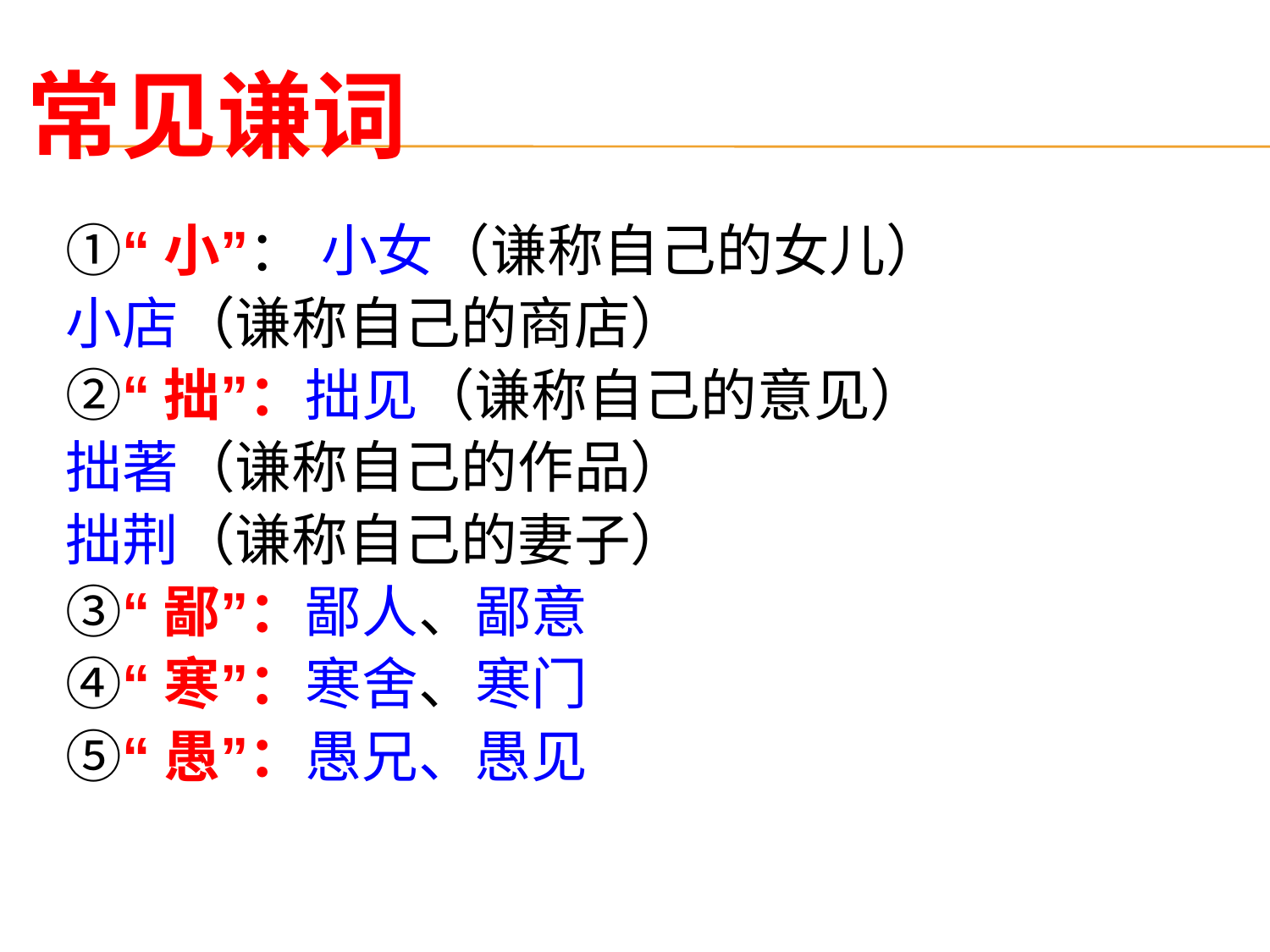

常见谦词
①“小”： 小女（谦称自己的女儿）
小店（谦称自己的商店）
②“拙”：拙见（谦称自己的意见）
拙著（谦称自己的作品）
拙荆（谦称自己的妻子）
③“鄙”：鄙人、鄙意
④“寒”：寒舍、寒门
⑤“愚”：愚兄、愚见